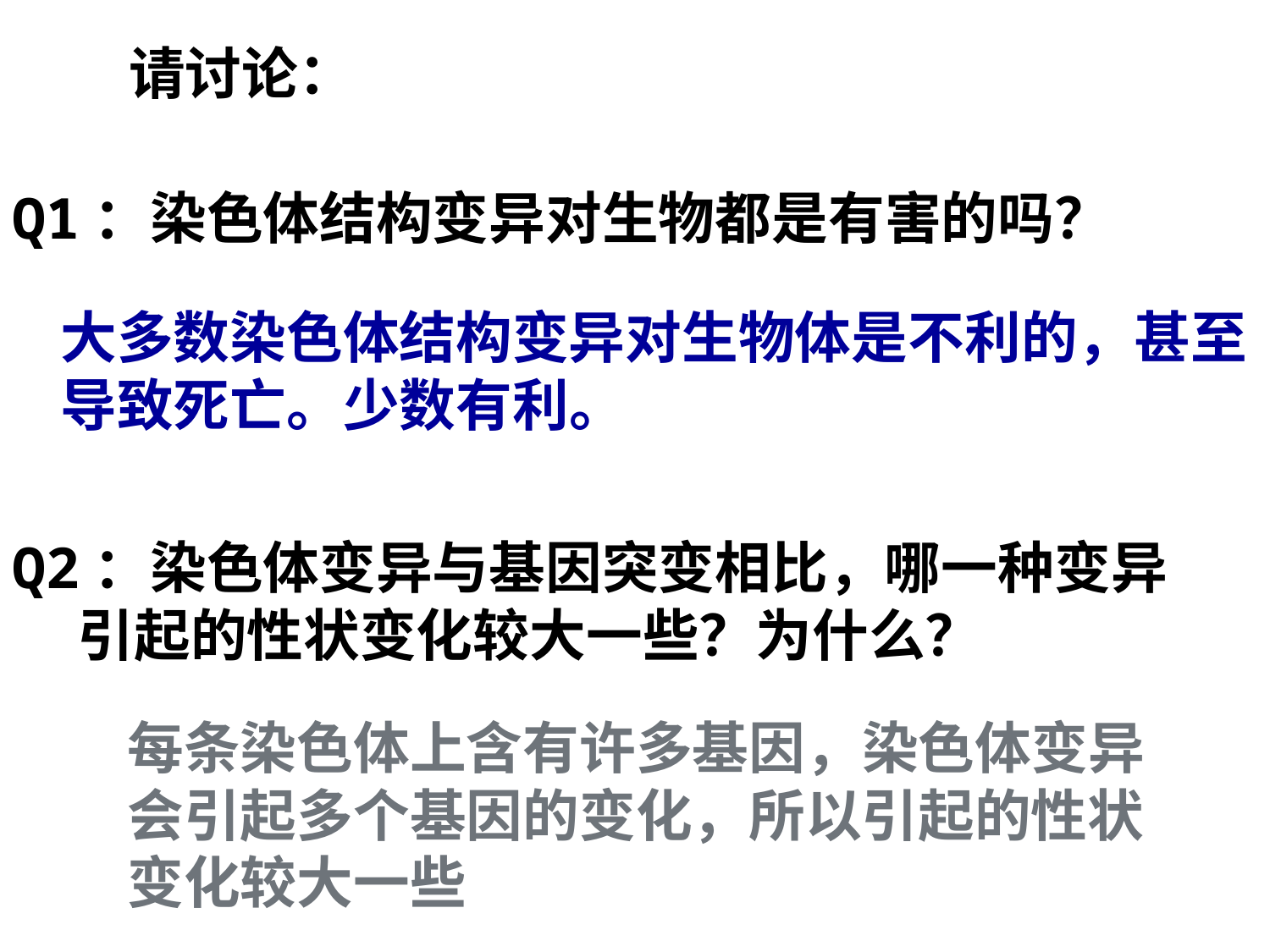

请讨论：
Q1：染色体结构变异对生物都是有害的吗？
大多数染色体结构变异对生物体是不利的，甚至导致死亡。少数有利。
Q2：染色体变异与基因突变相比，哪一种变异
    引起的性状变化较大一些？为什么？
每条染色体上含有许多基因，染色体变异会引起多个基因的变化，所以引起的性状变化较大一些